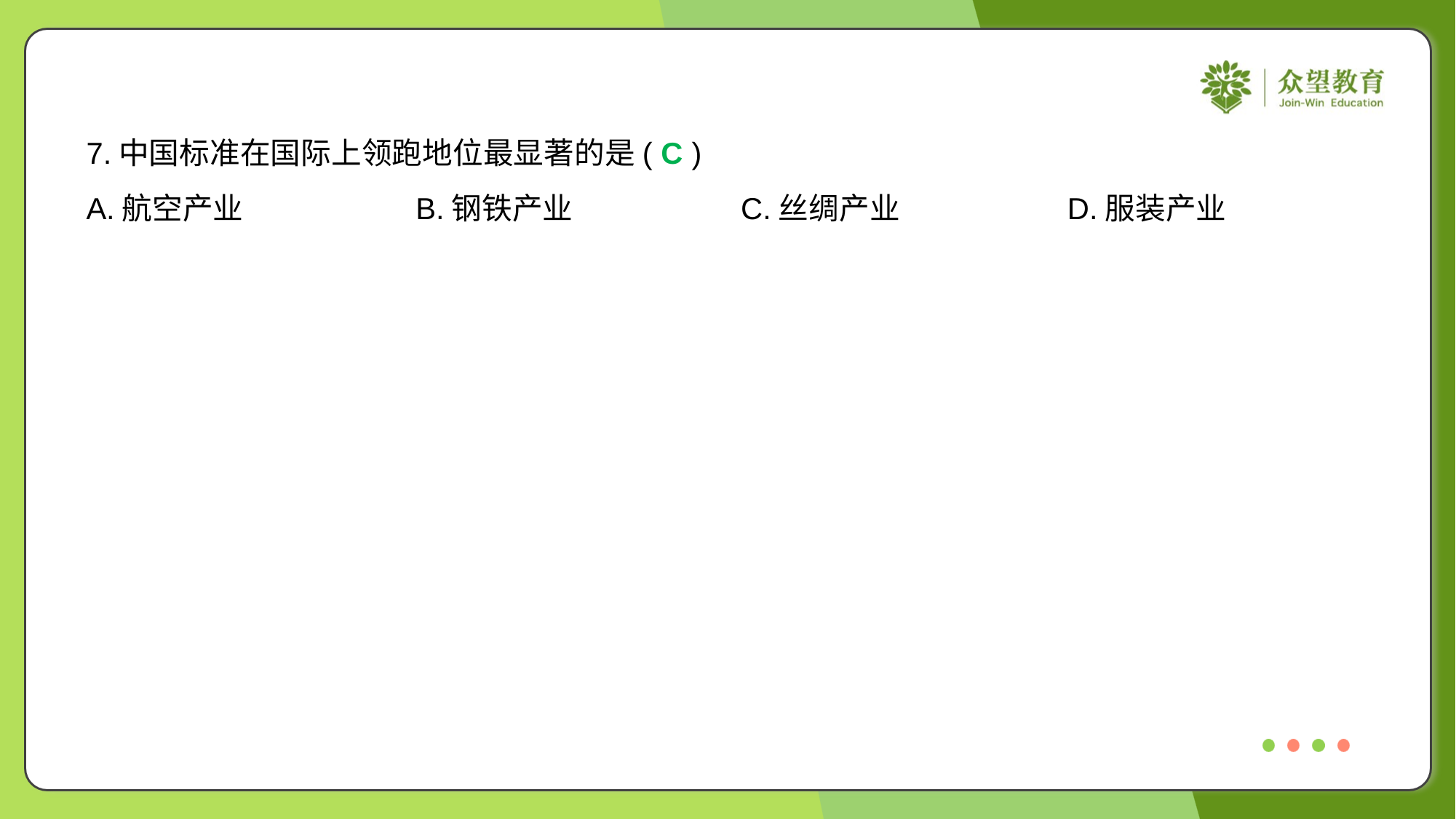

7.中国标准在国际上领跑地位最显著的是(     )
C
A.航空产业	B.钢铁产业	C.丝绸产业	D.服装产业